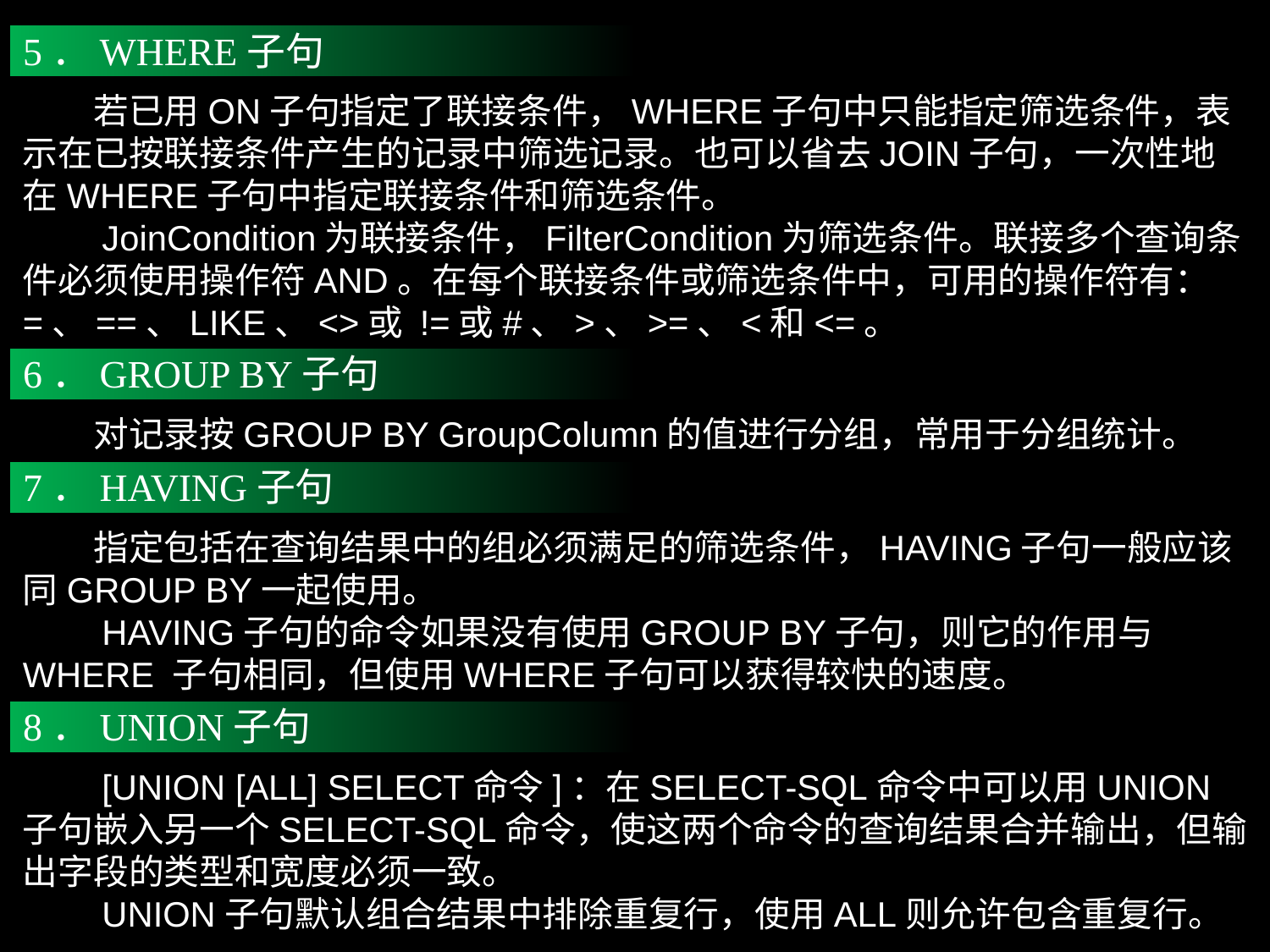

5．WHERE子句
　　若已用ON子句指定了联接条件，WHERE子句中只能指定筛选条件，表示在已按联接条件产生的记录中筛选记录。也可以省去JOIN子句，一次性地在WHERE子句中指定联接条件和筛选条件。
　　JoinCondition为联接条件，FilterCondition为筛选条件。联接多个查询条件必须使用操作符AND。在每个联接条件或筛选条件中，可用的操作符有：=、==、LIKE、<>或 !=或#、>、>=、<和<=。
6．GROUP BY子句
　　对记录按GROUP BY GroupColumn的值进行分组，常用于分组统计。
7．HAVING子句
　　指定包括在查询结果中的组必须满足的筛选条件，HAVING子句一般应该同GROUP BY一起使用。
　　HAVING子句的命令如果没有使用GROUP BY子句，则它的作用与WHERE 子句相同，但使用WHERE子句可以获得较快的速度。
8．UNION子句
　　[UNION [ALL] SELECT命令]：在SELECT-SQL命令中可以用UNION子句嵌入另一个SELECT-SQL命令，使这两个命令的查询结果合并输出，但输出字段的类型和宽度必须一致。
　　UNION子句默认组合结果中排除重复行，使用ALL则允许包含重复行。